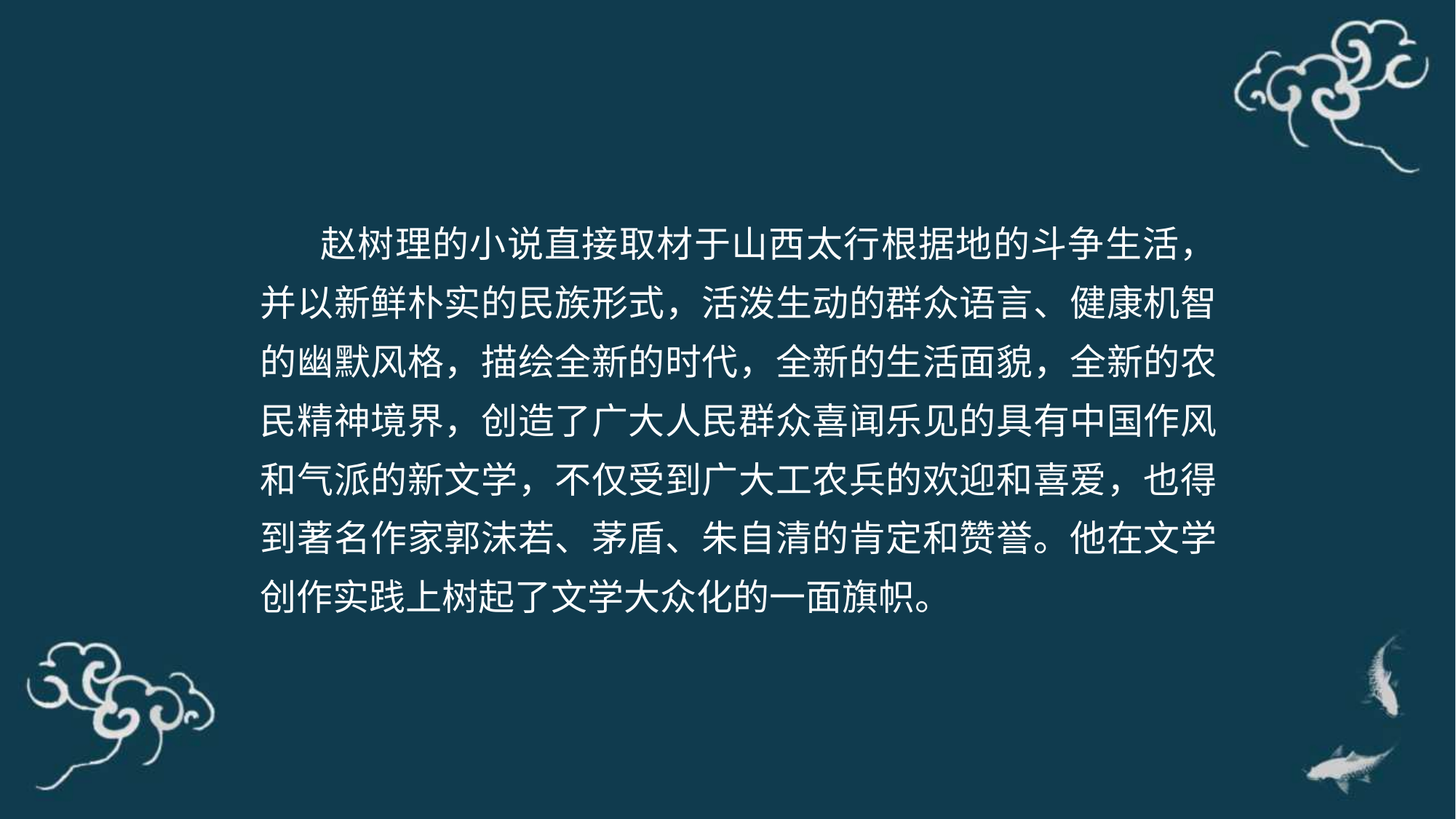

赵树理的小说直接取材于山西太行根据地的斗争生活，并以新鲜朴实的民族形式，活泼生动的群众语言、健康机智的幽默风格，描绘全新的时代，全新的生活面貌，全新的农民精神境界，创造了广大人民群众喜闻乐见的具有中国作风和气派的新文学，不仅受到广大工农兵的欢迎和喜爱，也得到著名作家郭沫若、茅盾、朱自清的肯定和赞誉。他在文学创作实践上树起了文学大众化的一面旗帜。